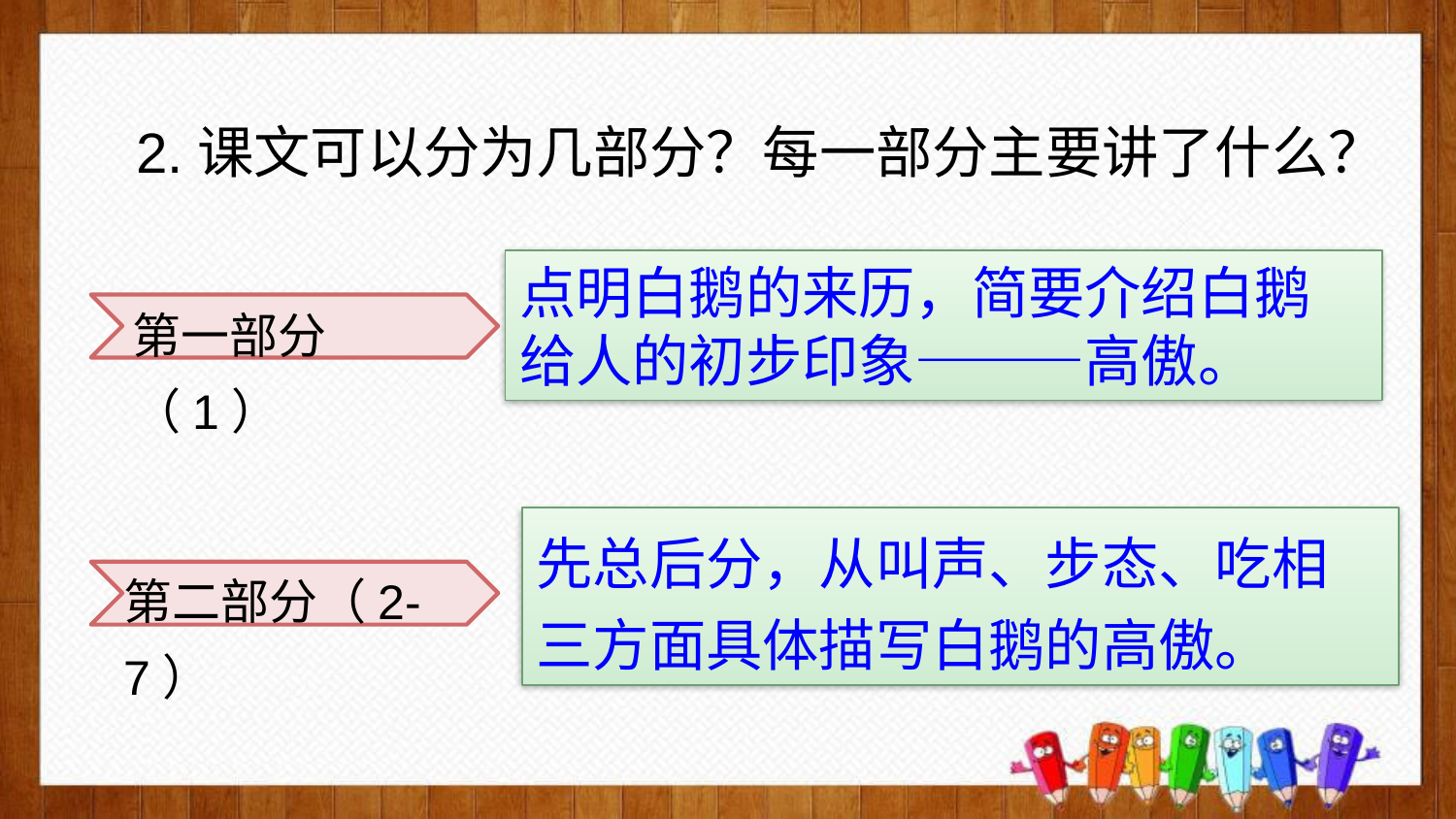

2.课文可以分为几部分？每一部分主要讲了什么？
点明白鹅的来历，简要介绍白鹅 给人的初步印象———高傲。
第一部分（1）

先总后分，从叫声、步态、吃相 三方面具体描写白鹅的高傲。
第二部分（2-7）